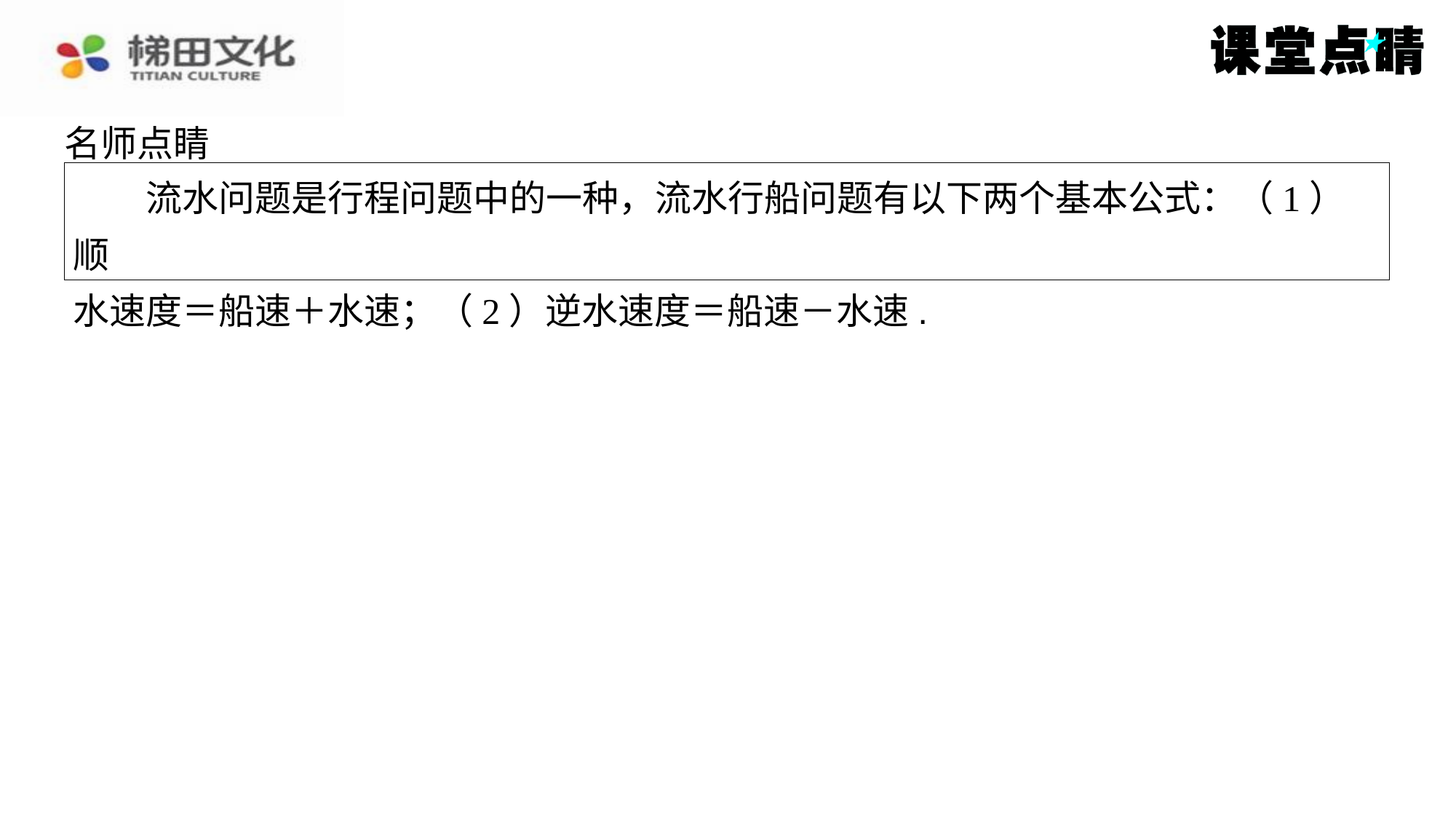

名师点睛
　　流水问题是行程问题中的一种，流水行船问题有以下两个基本公式：（1）顺
水速度＝船速＋水速；（2）逆水速度＝船速－水速.